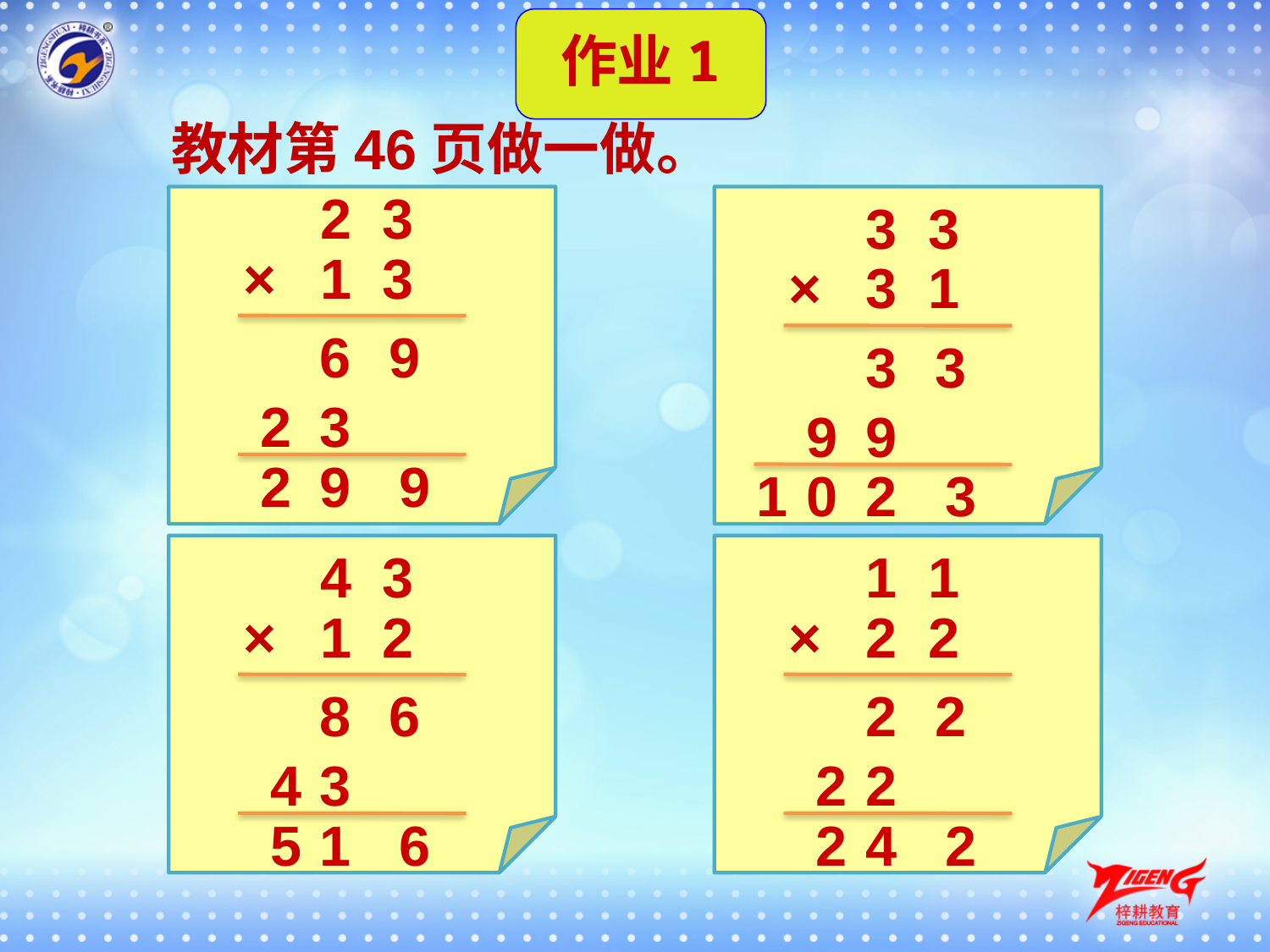

作业1
教材第46页做一做。
2  3
×
1  3

3  3
×
3  1
6
9
3
3
2
3
9
9
2
9
9
1
0
2
3

4  3
×
1  2

1  1
×
2  2
8
6
2
2
4
3
2
2
5
1
6
2
4
2